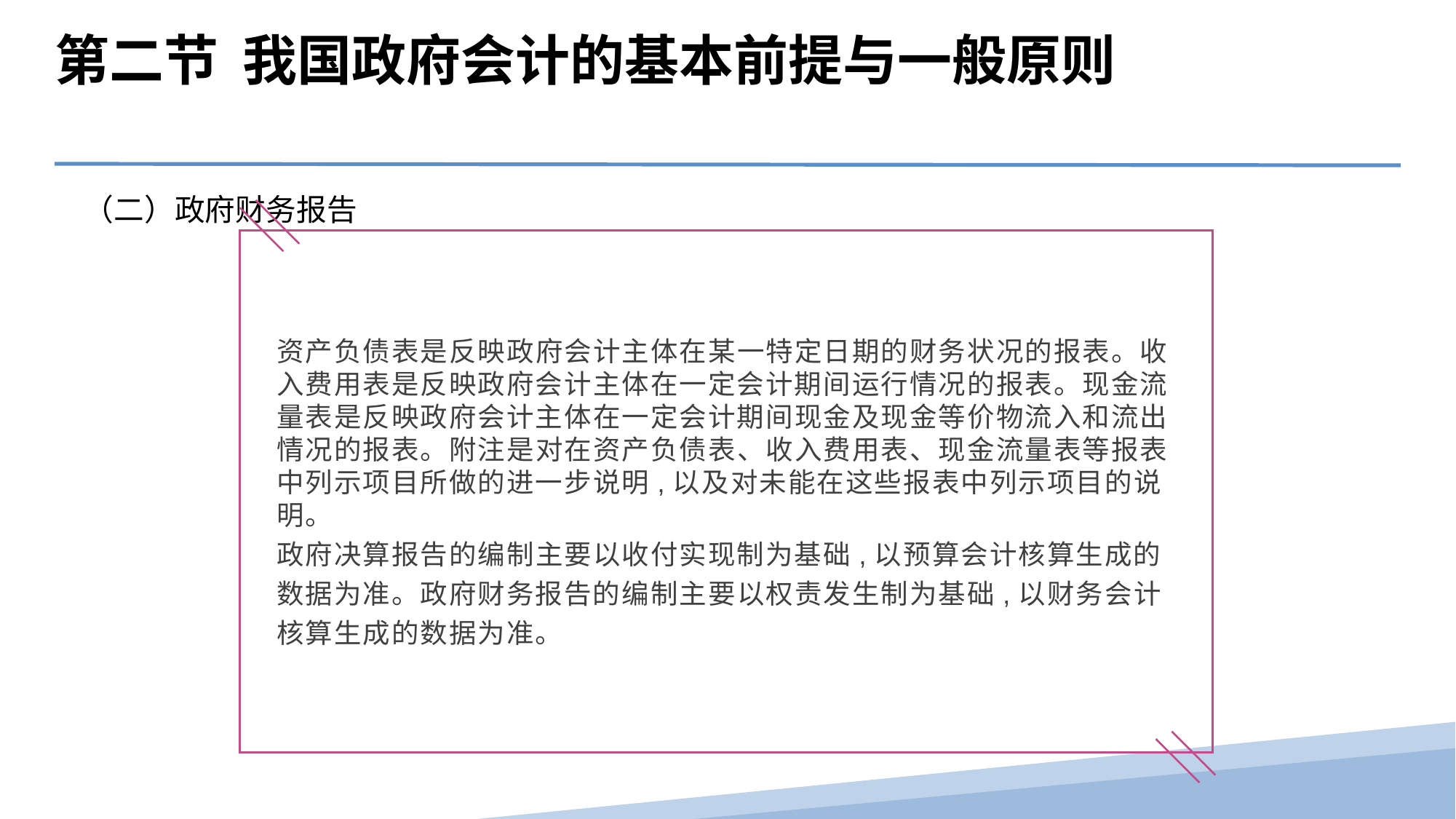

第二节  我国政府会计的基本前提与一般原则
（二）政府财务报告

资产负债表是反映政府会计主体在某一特定日期的财务状况的报表。收入费用表是反映政府会计主体在一定会计期间运行情况的报表。现金流量表是反映政府会计主体在一定会计期间现金及现金等价物流入和流出情况的报表。附注是对在资产负债表、收入费用表、现金流量表等报表中列示项目所做的进一步说明,以及对未能在这些报表中列示项目的说明。
政府决算报告的编制主要以收付实现制为基础,以预算会计核算生成的数据为准。政府财务报告的编制主要以权责发生制为基础,以财务会计核算生成的数据为准。